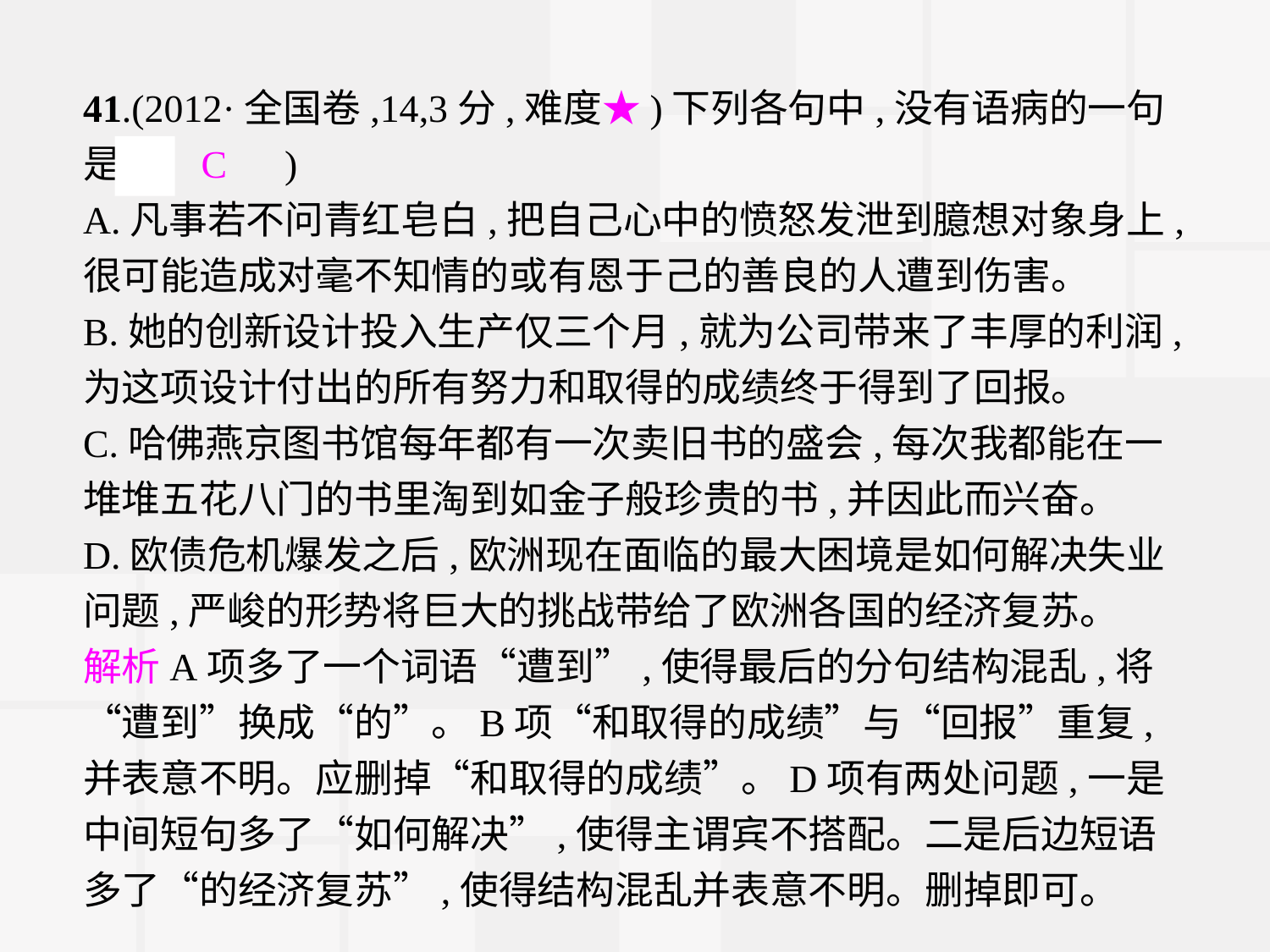

41.(2012·全国卷,14,3分,难度★)下列各句中,没有语病的一句是(　C　)
A.凡事若不问青红皂白,把自己心中的愤怒发泄到臆想对象身上,很可能造成对毫不知情的或有恩于己的善良的人遭到伤害。
B.她的创新设计投入生产仅三个月,就为公司带来了丰厚的利润,为这项设计付出的所有努力和取得的成绩终于得到了回报。
C.哈佛燕京图书馆每年都有一次卖旧书的盛会,每次我都能在一堆堆五花八门的书里淘到如金子般珍贵的书,并因此而兴奋。
D.欧债危机爆发之后,欧洲现在面临的最大困境是如何解决失业问题,严峻的形势将巨大的挑战带给了欧洲各国的经济复苏。
解析A项多了一个词语“遭到”,使得最后的分句结构混乱,将“遭到”换成“的”。B项“和取得的成绩”与“回报”重复,并表意不明。应删掉“和取得的成绩”。D项有两处问题,一是中间短句多了“如何解决”,使得主谓宾不搭配。二是后边短语多了“的经济复苏”,使得结构混乱并表意不明。删掉即可。